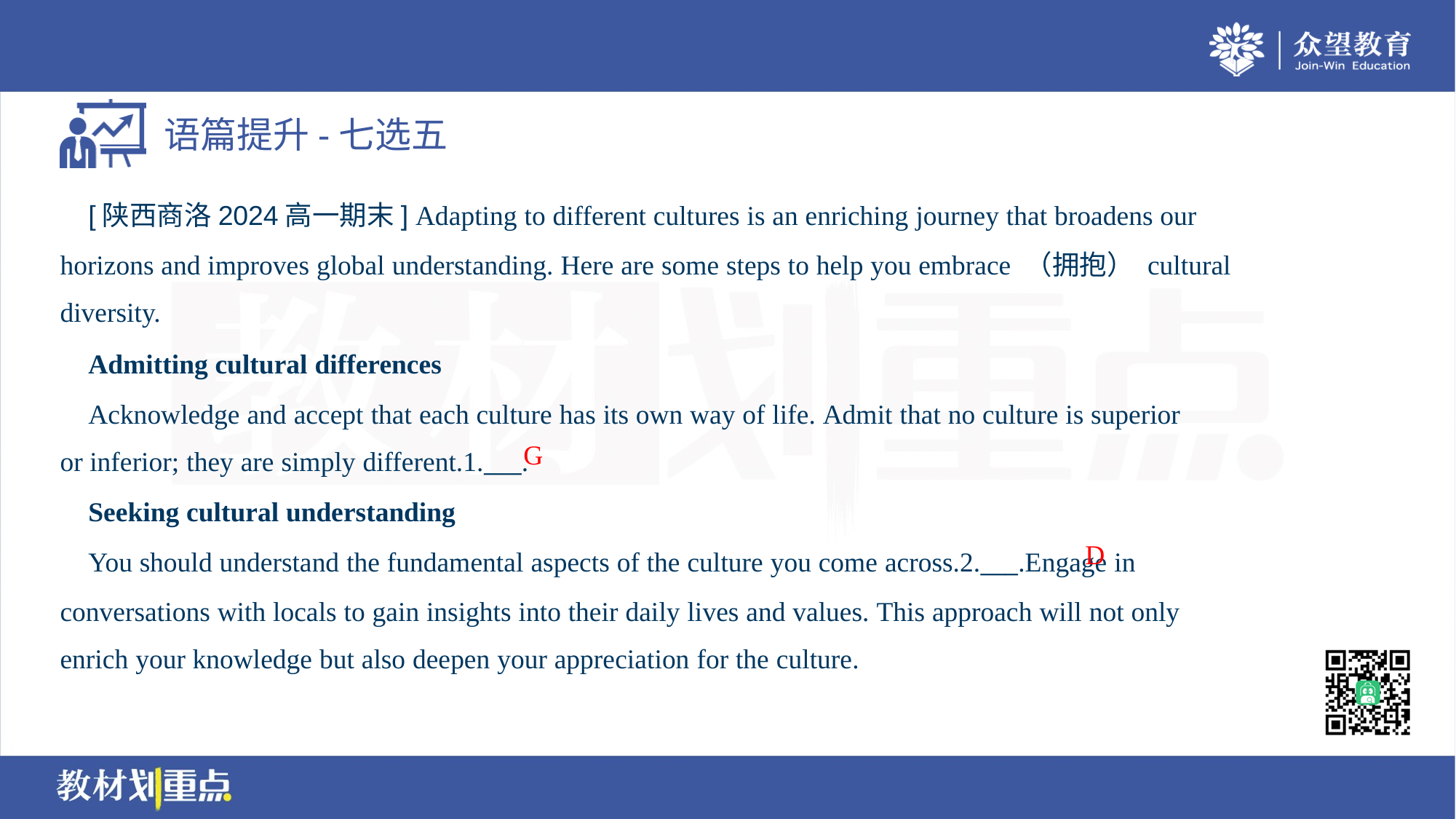

[陕西商洛2024高一期末] Adapting to different cultures is an enriching journey that broadens our
horizons and improves global understanding. Here are some steps to help you embrace （拥抱） cultural
diversity.
    Admitting cultural differences
    Acknowledge and accept that each culture has its own way of life. Admit that no culture is superior
or inferior; they are simply different.1.___.
G
    Seeking cultural understanding
    You should understand the fundamental aspects of the culture you come across.2.___.Engage in
conversations with locals to gain insights into their daily lives and values. This approach will not only
enrich your knowledge but also deepen your appreciation for the culture.
D